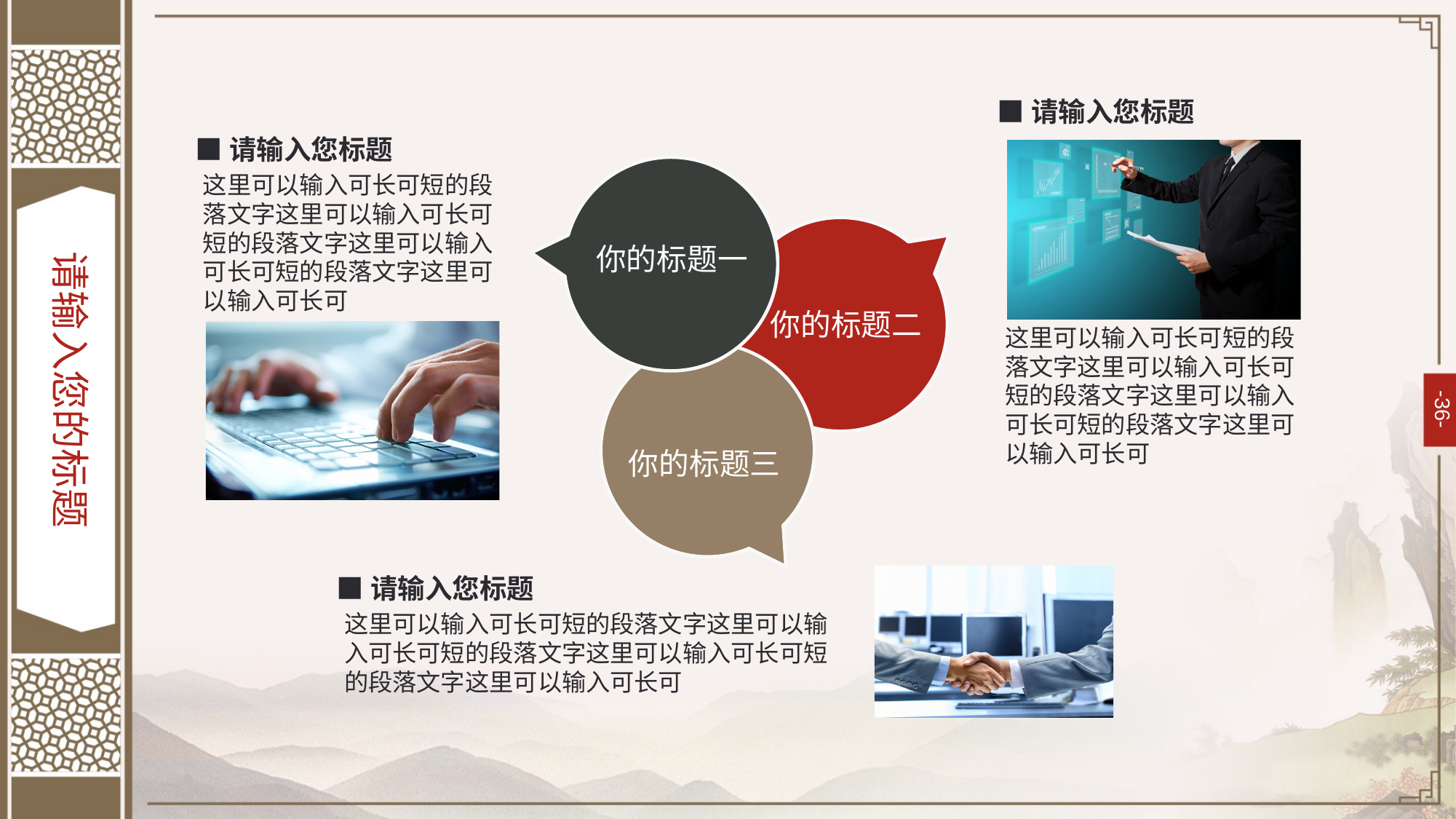

■请输入您标题
■请输入您标题

这里可以输入可长可短的段落文字这里可以输入可长可短的段落文字这里可以输入可长可短的段落文字这里可以输入可长可

你的标题一
请输入您的标题
你的标题二
这里可以输入可长可短的段落文字这里可以输入可长可短的段落文字这里可以输入可长可短的段落文字这里可以输入可长可

你的标题三

■请输入您标题
这里可以输入可长可短的段落文字这里可以输入可长可短的段落文字这里可以输入可长可短的段落文字这里可以输入可长可